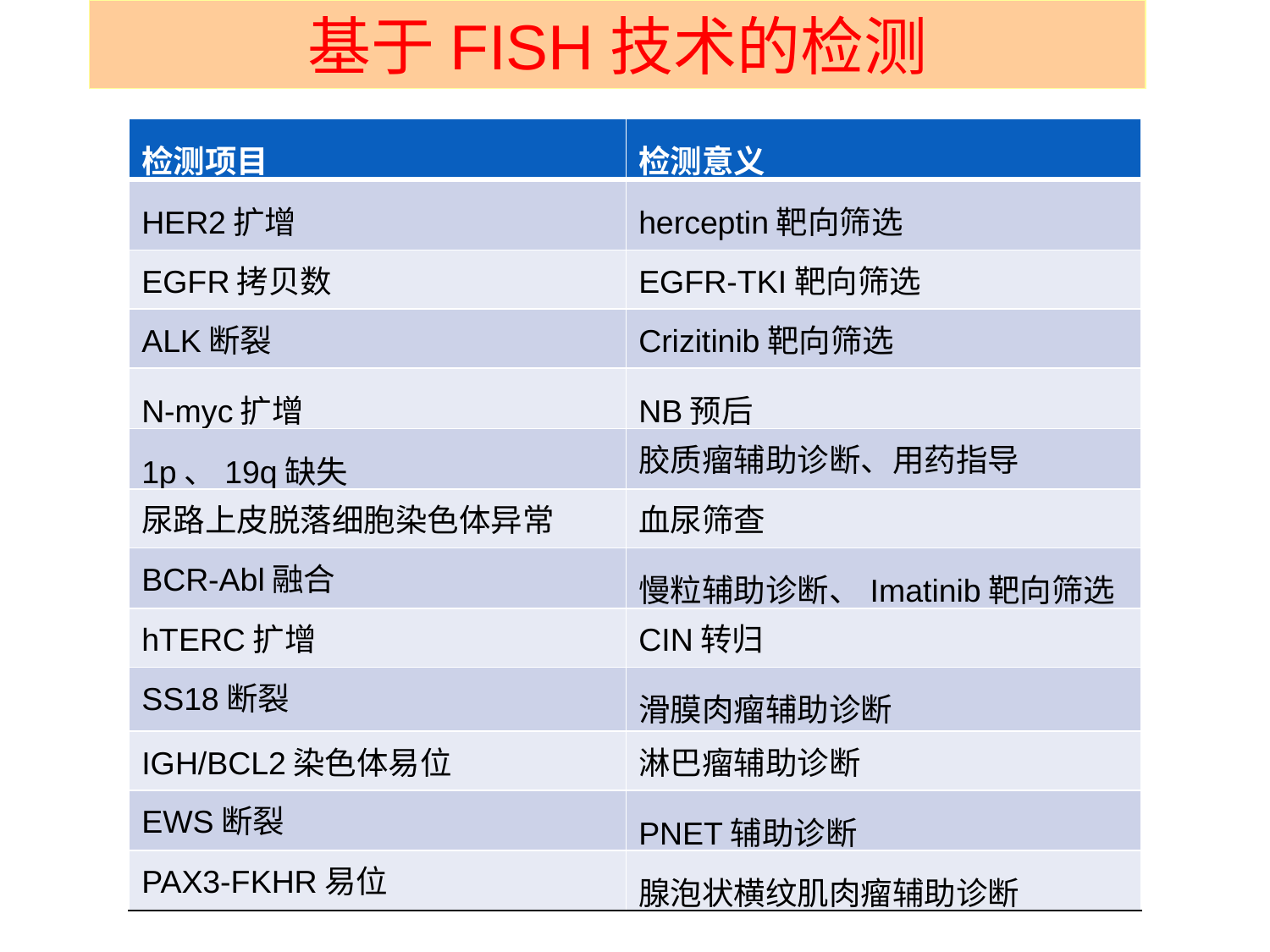

基于FISH技术的检测
| 检测项目 | 检测意义 |
| --- | --- |
| HER2扩增 | herceptin靶向筛选 |
| EGFR拷贝数 | EGFR-TKI靶向筛选 |
| ALK断裂 | Crizitinib靶向筛选 |
| N-myc扩增 | NB预后 |
| 1p、19q缺失 | 胶质瘤辅助诊断、用药指导 |
| 尿路上皮脱落细胞染色体异常 | 血尿筛查 |
| BCR-Abl融合 | 慢粒辅助诊断、Imatinib靶向筛选 |
| hTERC扩增 | CIN转归 |
| SS18断裂 | 滑膜肉瘤辅助诊断 |
| IGH/BCL2染色体易位 | 淋巴瘤辅助诊断 |
| EWS断裂 | PNET辅助诊断 |
| PAX3-FKHR易位 | 腺泡状横纹肌肉瘤辅助诊断 |